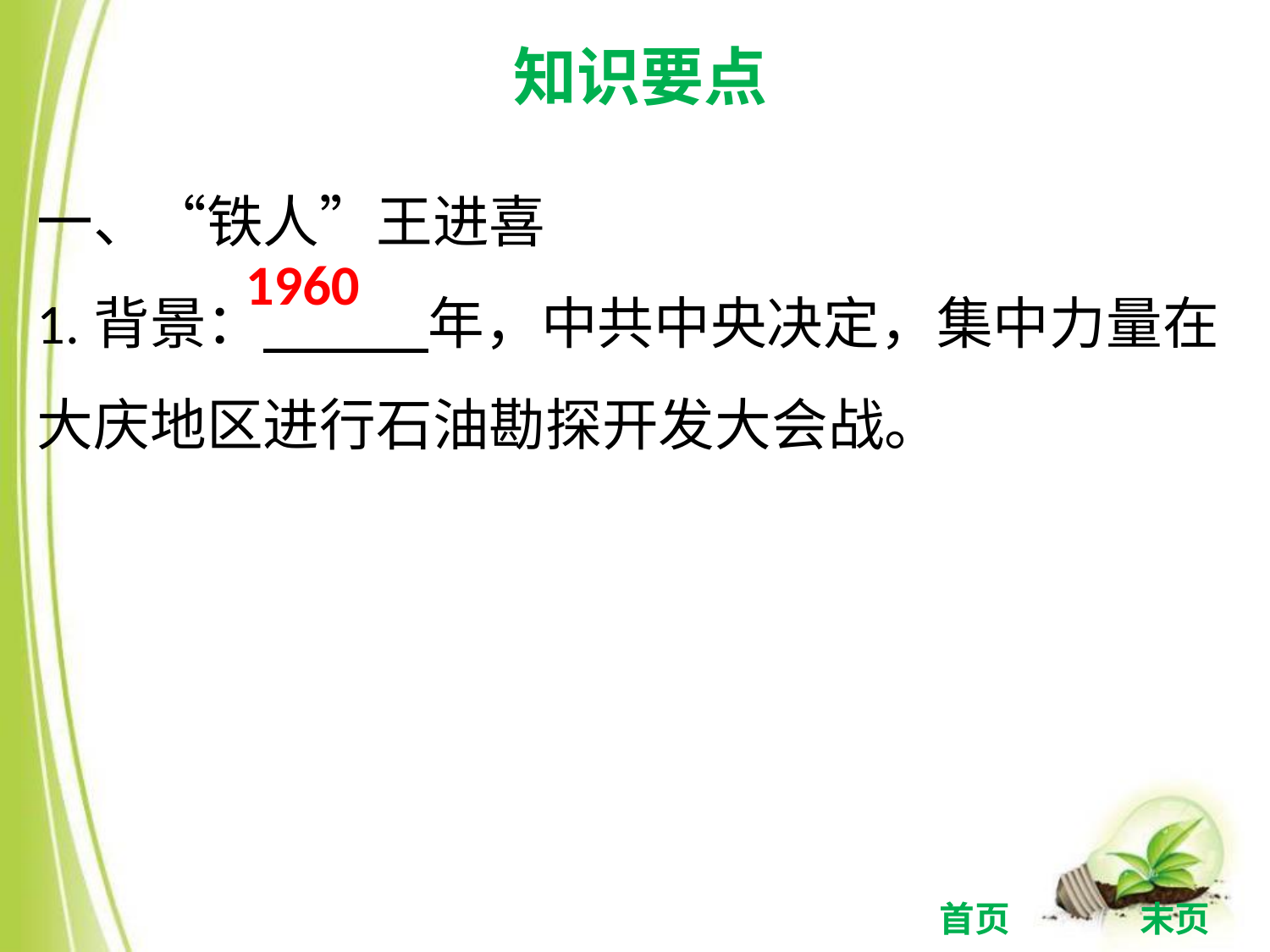

知识要点
一、“铁人”王进喜
1.背景：             年，中共中央决定，集中力量在大庆地区进行石油勘探开发大会战。
1960
首页
末页